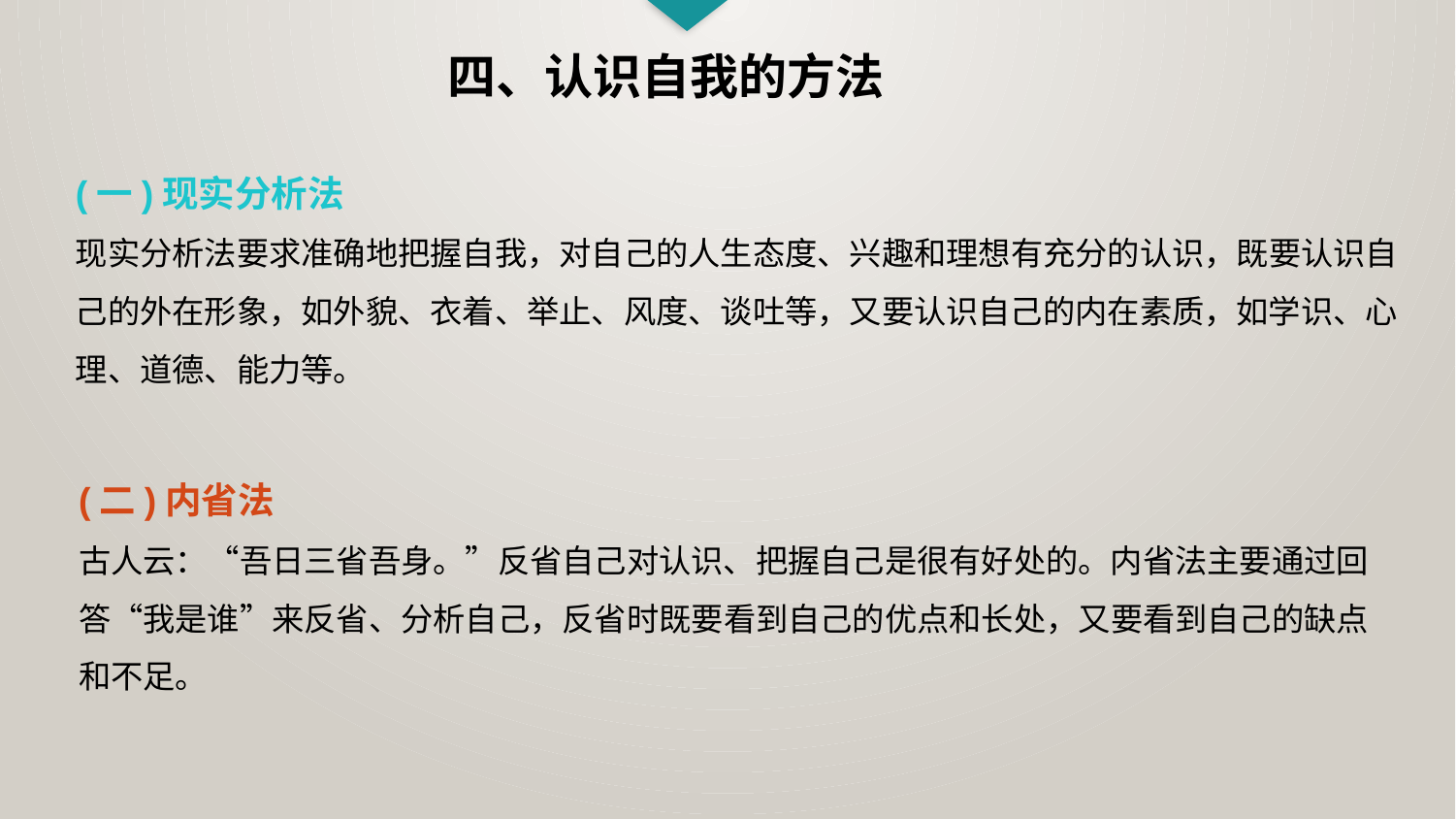

四、认识自我的方法
(一)现实分析法
现实分析法要求准确地把握自我，对自己的人生态度、兴趣和理想有充分的认识，既要认识自己的外在形象，如外貌、衣着、举止、风度、谈吐等，又要认识自己的内在素质，如学识、心理、道德、能力等。
(二)内省法
古人云：“吾日三省吾身。”反省自己对认识、把握自己是很有好处的。内省法主要通过回答“我是谁”来反省、分析自己，反省时既要看到自己的优点和长处，又要看到自己的缺点和不足。
20